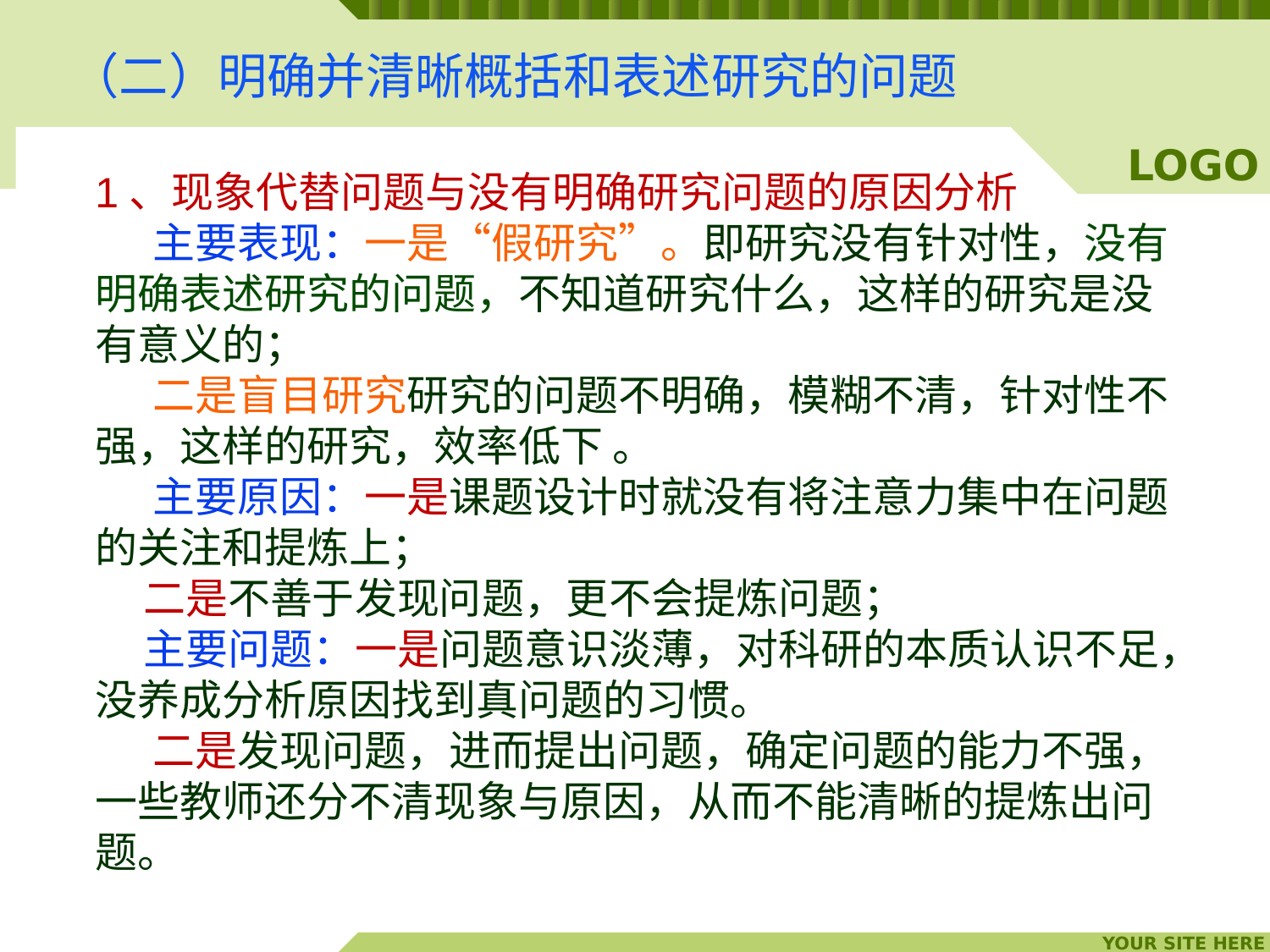

（二）明确并清晰概括和表述研究的问题

1、现象代替问题与没有明确研究问题的原因分析
     主要表现：一是“假研究”。即研究没有针对性，没有明确表述研究的问题，不知道研究什么，这样的研究是没有意义的；
     二是盲目研究研究的问题不明确，模糊不清，针对性不强，这样的研究，效率低下 。
     主要原因：一是课题设计时就没有将注意力集中在问题的关注和提炼上；
    二是不善于发现问题，更不会提炼问题；
    主要问题：一是问题意识淡薄，对科研的本质认识不足，没养成分析原因找到真问题的习惯。
     二是发现问题，进而提出问题，确定问题的能力不强，一些教师还分不清现象与原因，从而不能清晰的提炼出问题。